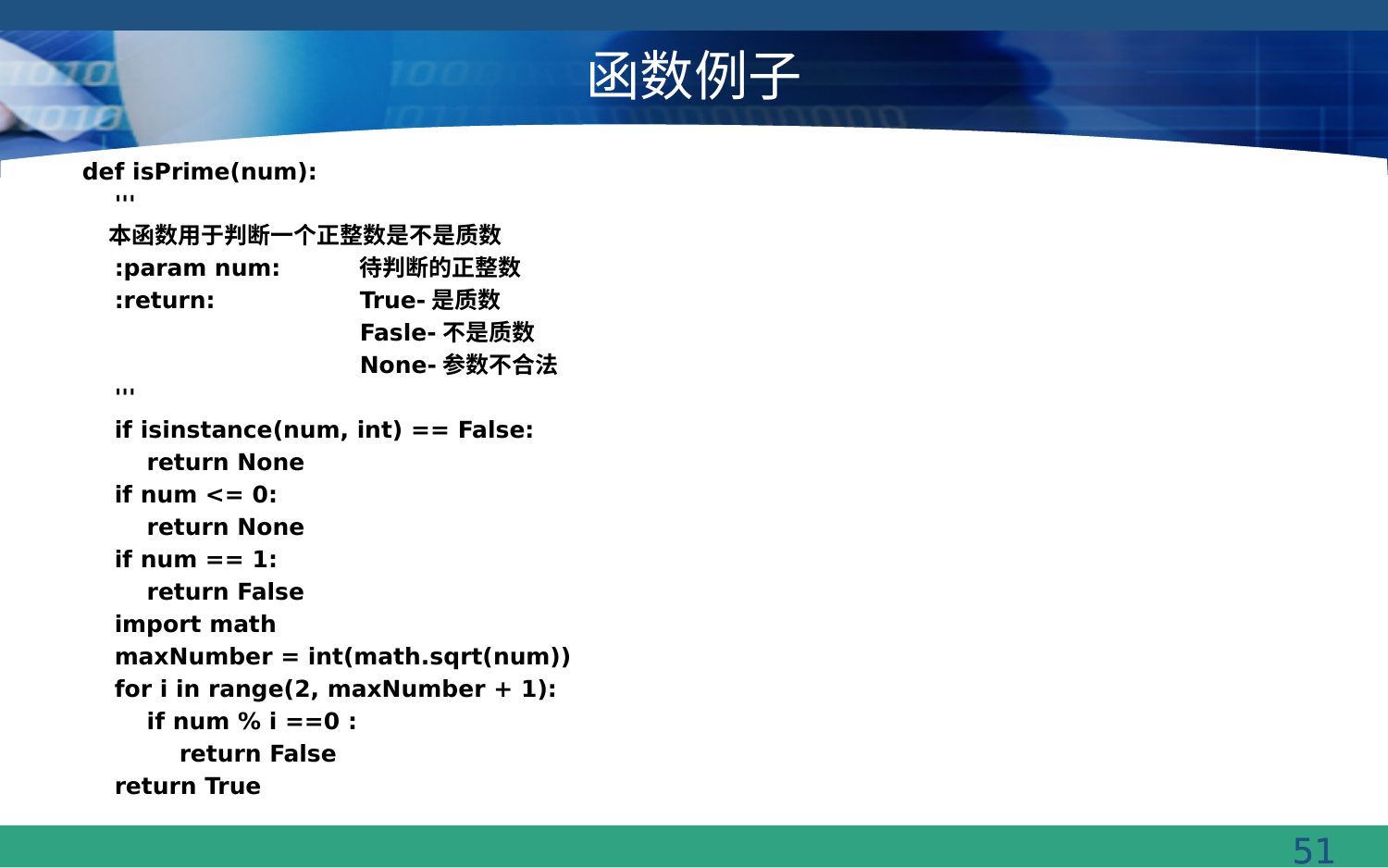

# 函数例子
def isPrime(num):
    '''
    本函数用于判断一个正整数是不是质数
    :param num: 	待判断的正整数
    :return: 	True-是质数
             		Fasle-不是质数
             		None-参数不合法
    '''
    if isinstance(num, int) == False:
        return None
    if num <= 0:
        return None
    if num == 1:
        return False
    import math
    maxNumber = int(math.sqrt(num))
    for i in range(2, maxNumber + 1):
        if num % i ==0 :
            return False
    return True